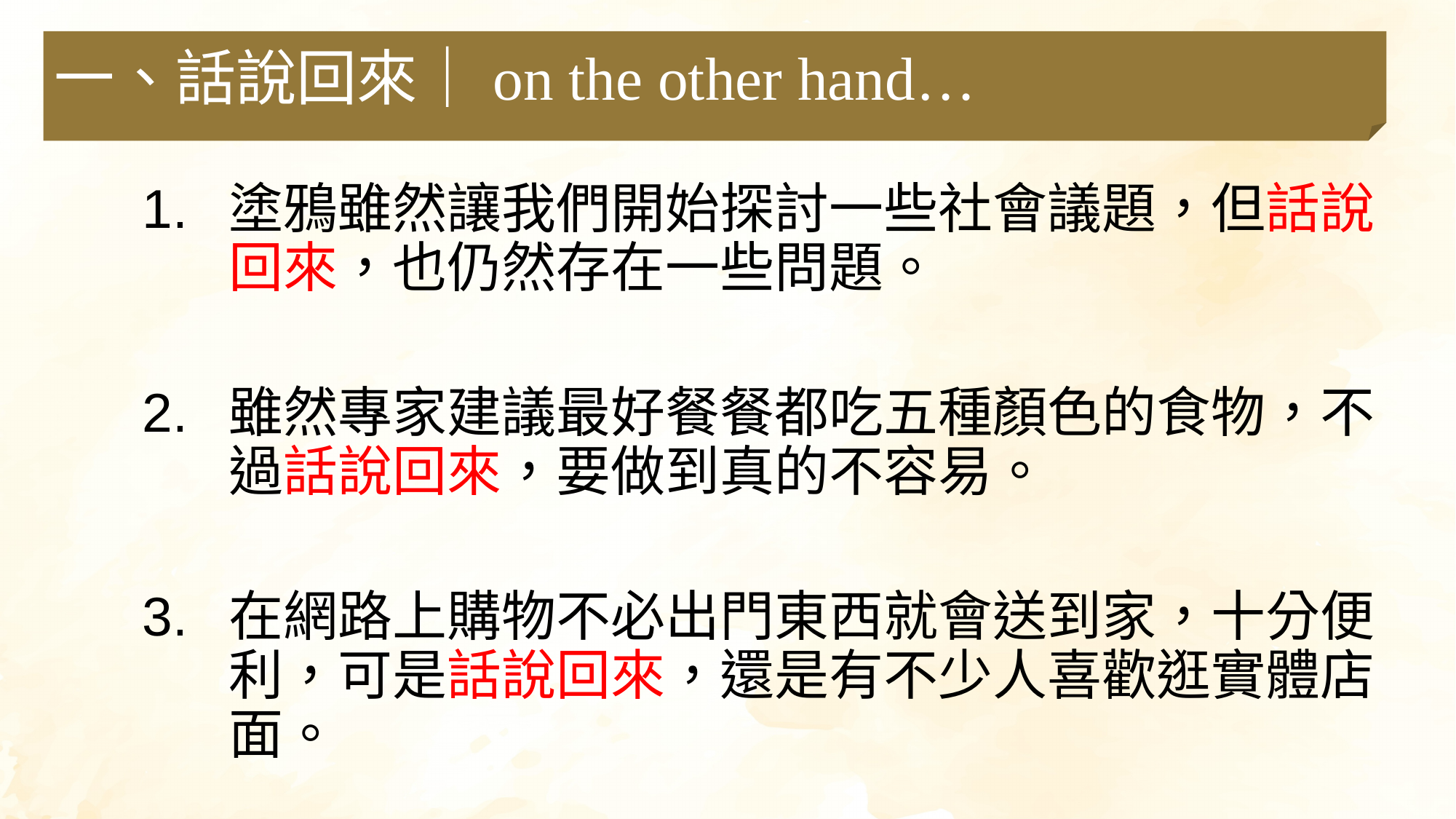

一、話說回來｜on the other hand…
塗鴉雖然讓我們開始探討一些社會議題，但話說回來，也仍然存在一些問題。

雖然專家建議最好餐餐都吃五種顏色的食物，不過話說回來，要做到真的不容易。

在網路上購物不必出門東西就會送到家，十分便利，可是話說回來，還是有不少人喜歡逛實體店面。